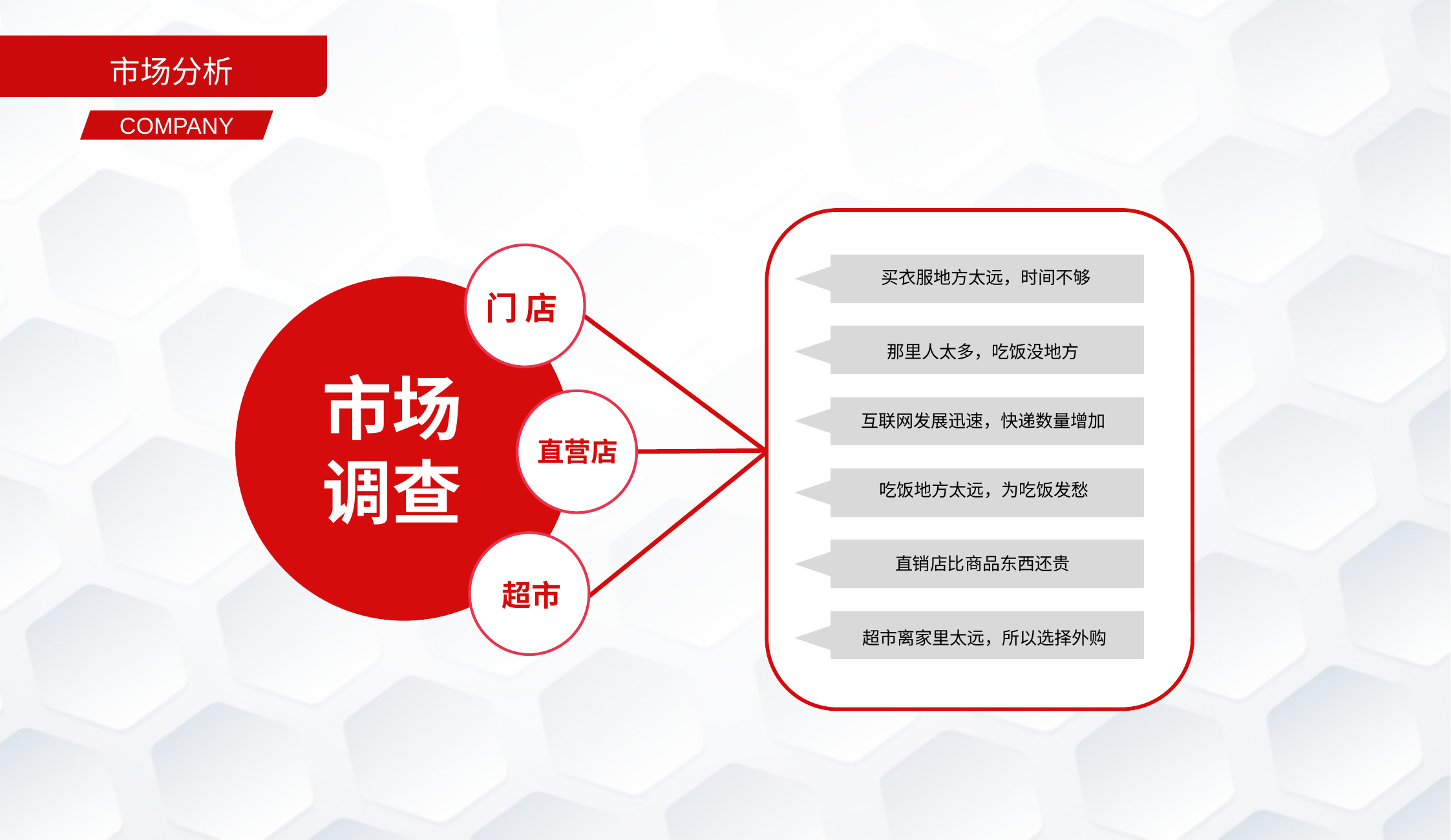

市场分析
COMPANY

门 店

买衣服地方太远，时间不够

那里人太多，吃饭没地方
市场调查

直营店

互联网发展迅速，快递数量增加

吃饭地方太远，为吃饭发愁

超市

直销店比商品东西还贵

超市离家里太远，所以选择外购